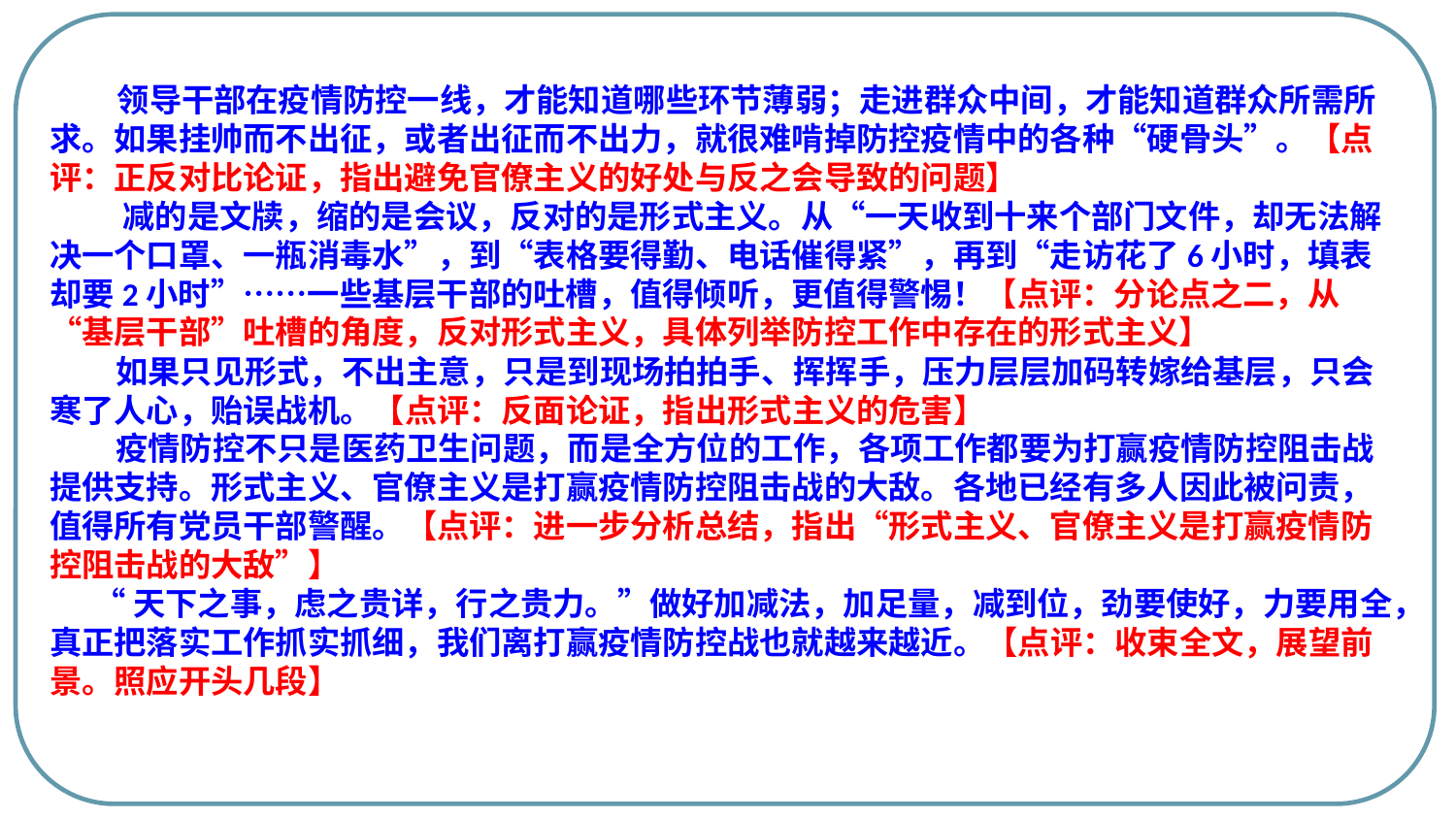

领导干部在疫情防控一线，才能知道哪些环节薄弱；走进群众中间，才能知道群众所需所求。如果挂帅而不出征，或者出征而不出力，就很难啃掉防控疫情中的各种“硬骨头”。【点评：正反对比论证，指出避免官僚主义的好处与反之会导致的问题】
         减的是文牍，缩的是会议，反对的是形式主义。从“一天收到十来个部门文件，却无法解决一个口罩、一瓶消毒水”，到“表格要得勤、电话催得紧”，再到“走访花了6小时，填表却要2小时”……一些基层干部的吐槽，值得倾听，更值得警惕！【点评：分论点之二，从“基层干部”吐槽的角度，反对形式主义，具体列举防控工作中存在的形式主义】
        如果只见形式，不出主意，只是到现场拍拍手、挥挥手，压力层层加码转嫁给基层，只会寒了人心，贻误战机。【点评：反面论证，指出形式主义的危害】
        疫情防控不只是医药卫生问题，而是全方位的工作，各项工作都要为打赢疫情防控阻击战提供支持。形式主义、官僚主义是打赢疫情防控阻击战的大敌。各地已经有多人因此被问责，值得所有党员干部警醒。【点评：进一步分析总结，指出“形式主义、官僚主义是打赢疫情防控阻击战的大敌”】
      “天下之事，虑之贵详，行之贵力。”做好加减法，加足量，减到位，劲要使好，力要用全，真正把落实工作抓实抓细，我们离打赢疫情防控战也就越来越近。【点评：收束全文，展望前景。照应开头几段】